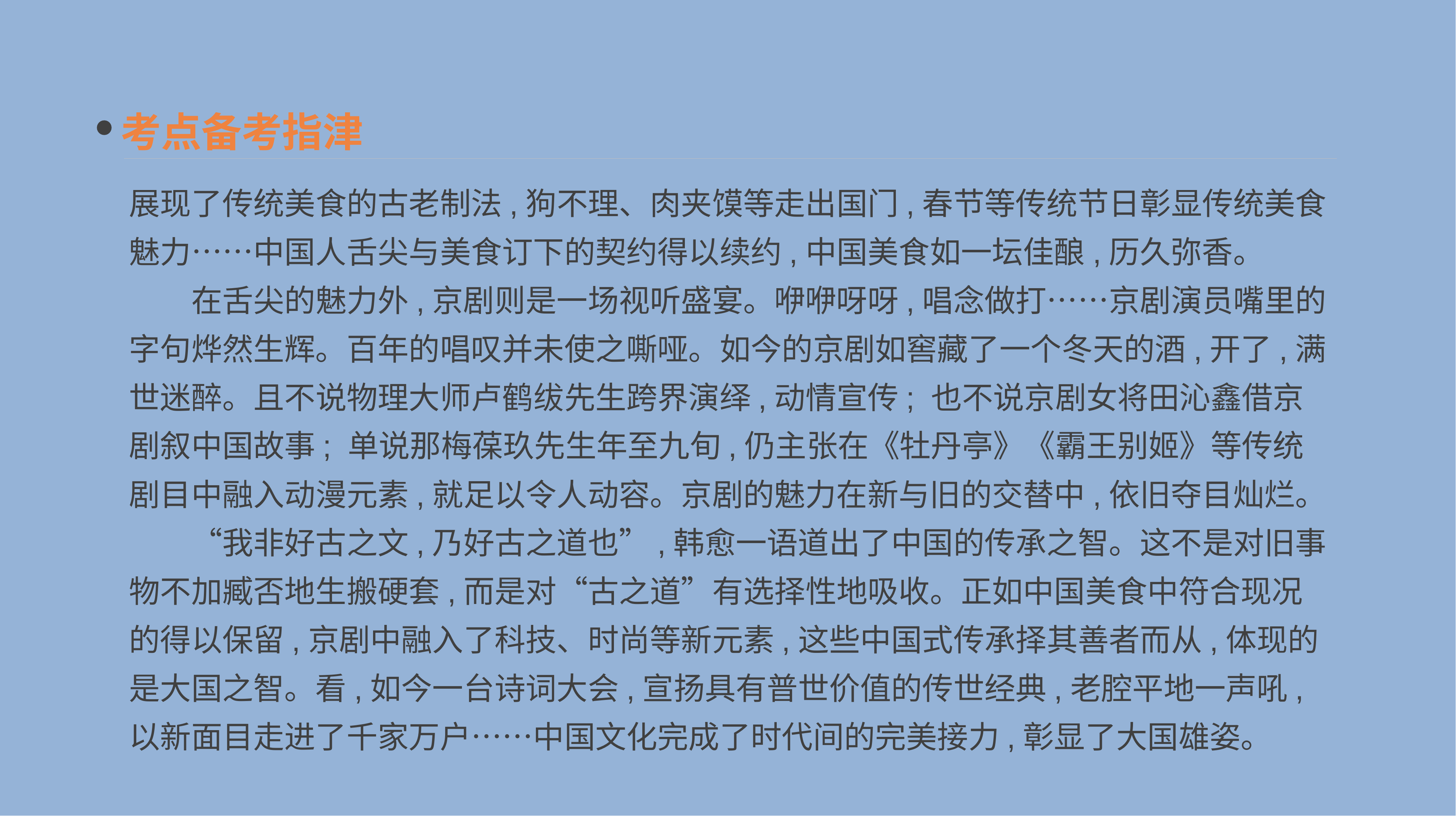

考点备考指津

展现了传统美食的古老制法,狗不理、肉夹馍等走出国门,春节等传统节日彰显传统美食魅力……中国人舌尖与美食订下的契约得以续约,中国美食如一坛佳酿,历久弥香。
　　在舌尖的魅力外,京剧则是一场视听盛宴。咿咿呀呀,唱念做打……京剧演员嘴里的字句烨然生辉。百年的唱叹并未使之嘶哑。如今的京剧如窖藏了一个冬天的酒,开了,满世迷醉。且不说物理大师卢鹤绂先生跨界演绎,动情宣传; 也不说京剧女将田沁鑫借京剧叙中国故事; 单说那梅葆玖先生年至九旬,仍主张在《牡丹亭》《霸王别姬》等传统剧目中融入动漫元素,就足以令人动容。京剧的魅力在新与旧的交替中,依旧夺目灿烂。
　　“我非好古之文,乃好古之道也”,韩愈一语道出了中国的传承之智。这不是对旧事物不加臧否地生搬硬套,而是对“古之道”有选择性地吸收。正如中国美食中符合现况的得以保留,京剧中融入了科技、时尚等新元素,这些中国式传承择其善者而从,体现的是大国之智。看,如今一台诗词大会,宣扬具有普世价值的传世经典,老腔平地一声吼,以新面目走进了千家万户……中国文化完成了时代间的完美接力,彰显了大国雄姿。